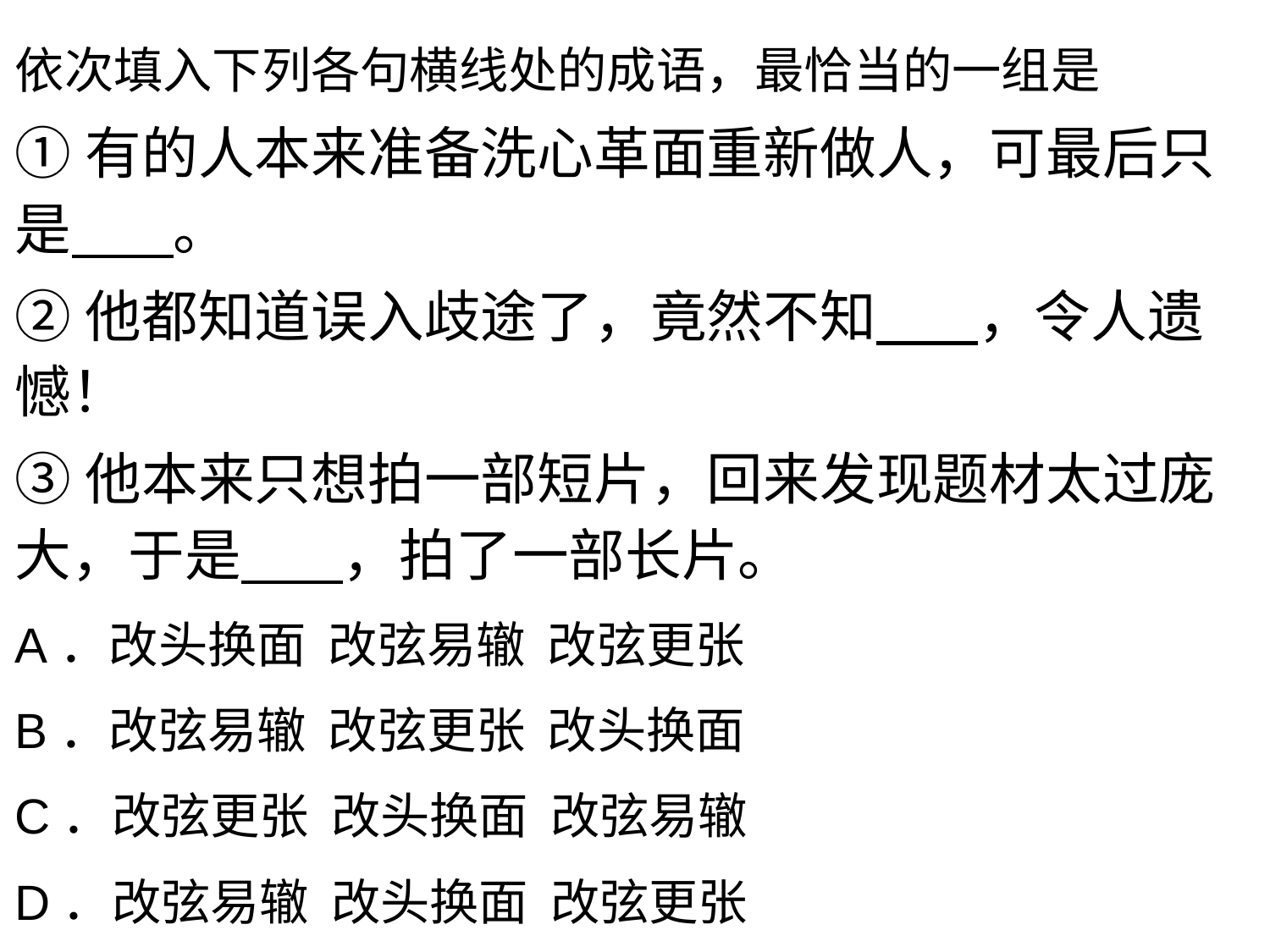

依次填入下列各句横线处的成语，最恰当的一组是
①有的人本来准备洗心革面重新做人，可最后只是        。
②他都知道误入歧途了，竟然不知        ，令人遗憾！
③他本来只想拍一部短片，回来发现题材太过庞大，于是        ，拍了一部长片。
A．改头换面  改弦易辙  改弦更张
B．改弦易辙  改弦更张  改头换面
C．改弦更张  改头换面  改弦易辙
D．改弦易辙  改头换面  改弦更张